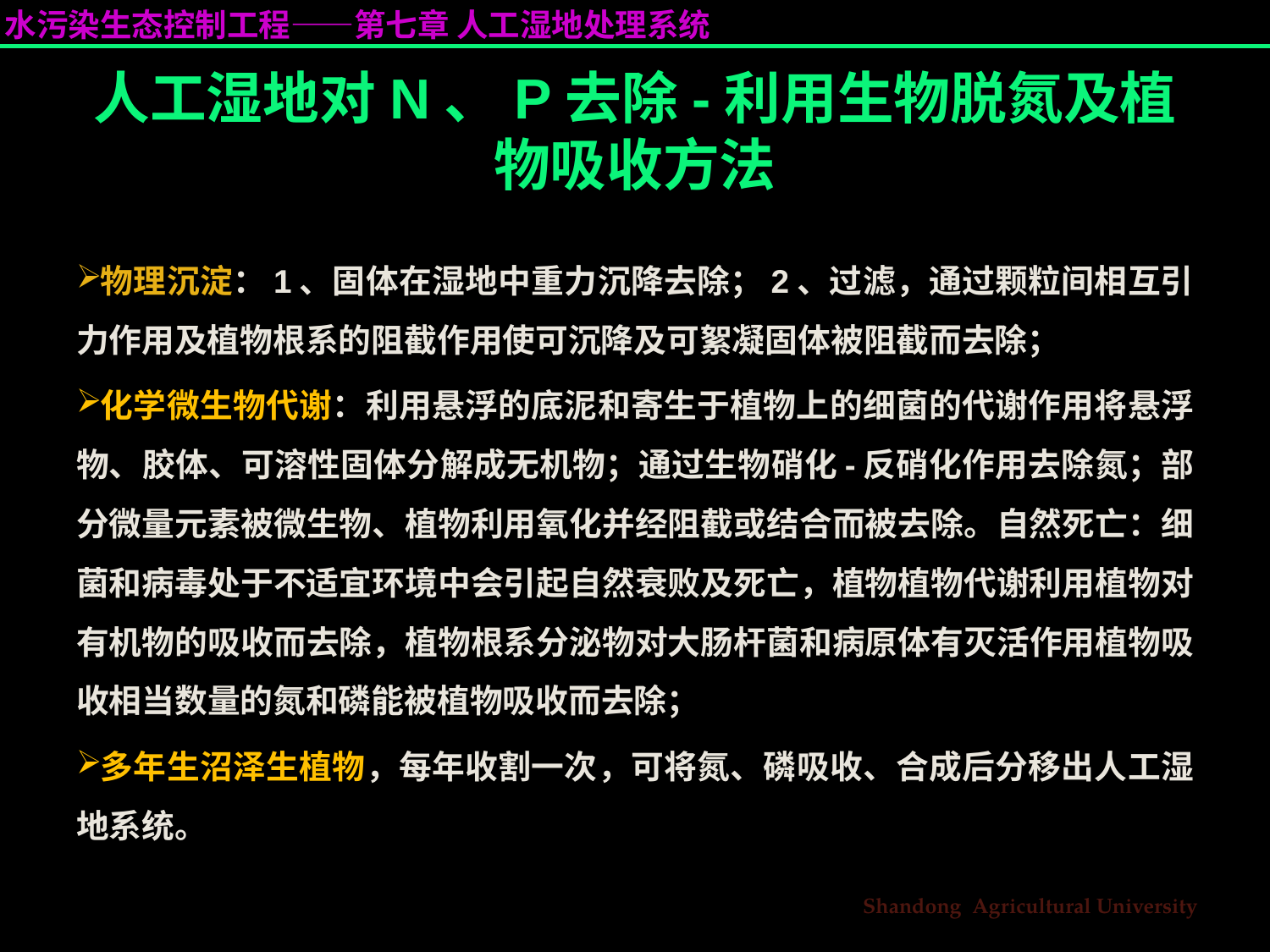

人工湿地对N、P去除-利用生物脱氮及植物吸收方法
物理沉淀：1、固体在湿地中重力沉降去除；2、过滤，通过颗粒间相互引力作用及植物根系的阻截作用使可沉降及可絮凝固体被阻截而去除；
化学微生物代谢：利用悬浮的底泥和寄生于植物上的细菌的代谢作用将悬浮物、胶体、可溶性固体分解成无机物；通过生物硝化-反硝化作用去除氮；部分微量元素被微生物、植物利用氧化并经阻截或结合而被去除。自然死亡：细菌和病毒处于不适宜环境中会引起自然衰败及死亡，植物植物代谢利用植物对有机物的吸收而去除，植物根系分泌物对大肠杆菌和病原体有灭活作用植物吸收相当数量的氮和磷能被植物吸收而去除；
多年生沼泽生植物，每年收割一次，可将氮、磷吸收、合成后分移出人工湿地系统。